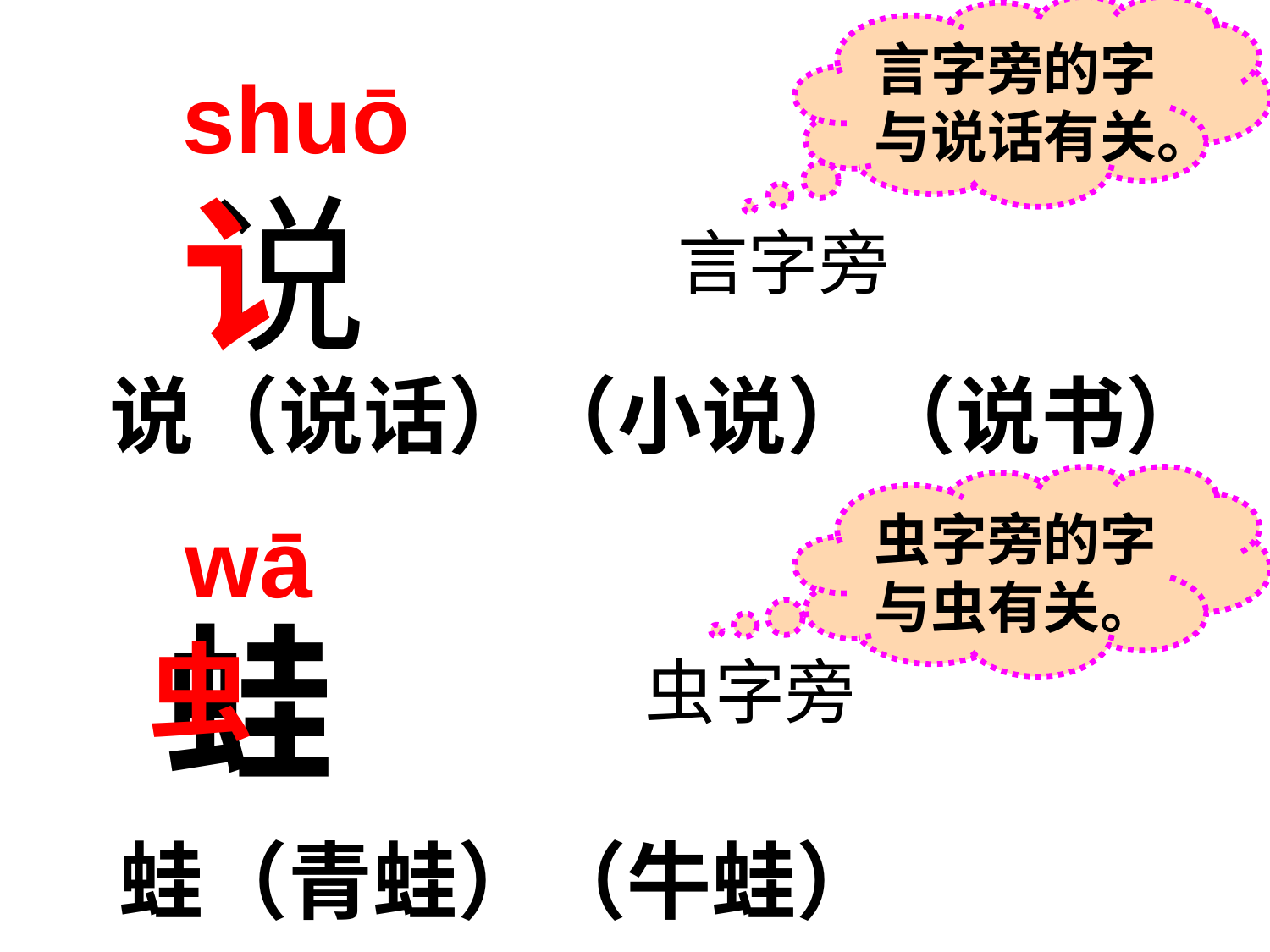

言字旁的字与说话有关。
shuō
讠
说
言字旁
说（说话）（小说）（说书）
虫字旁的字与虫有关。
wā
蛙
虫
虫字旁
蛙（青蛙）（牛蛙）